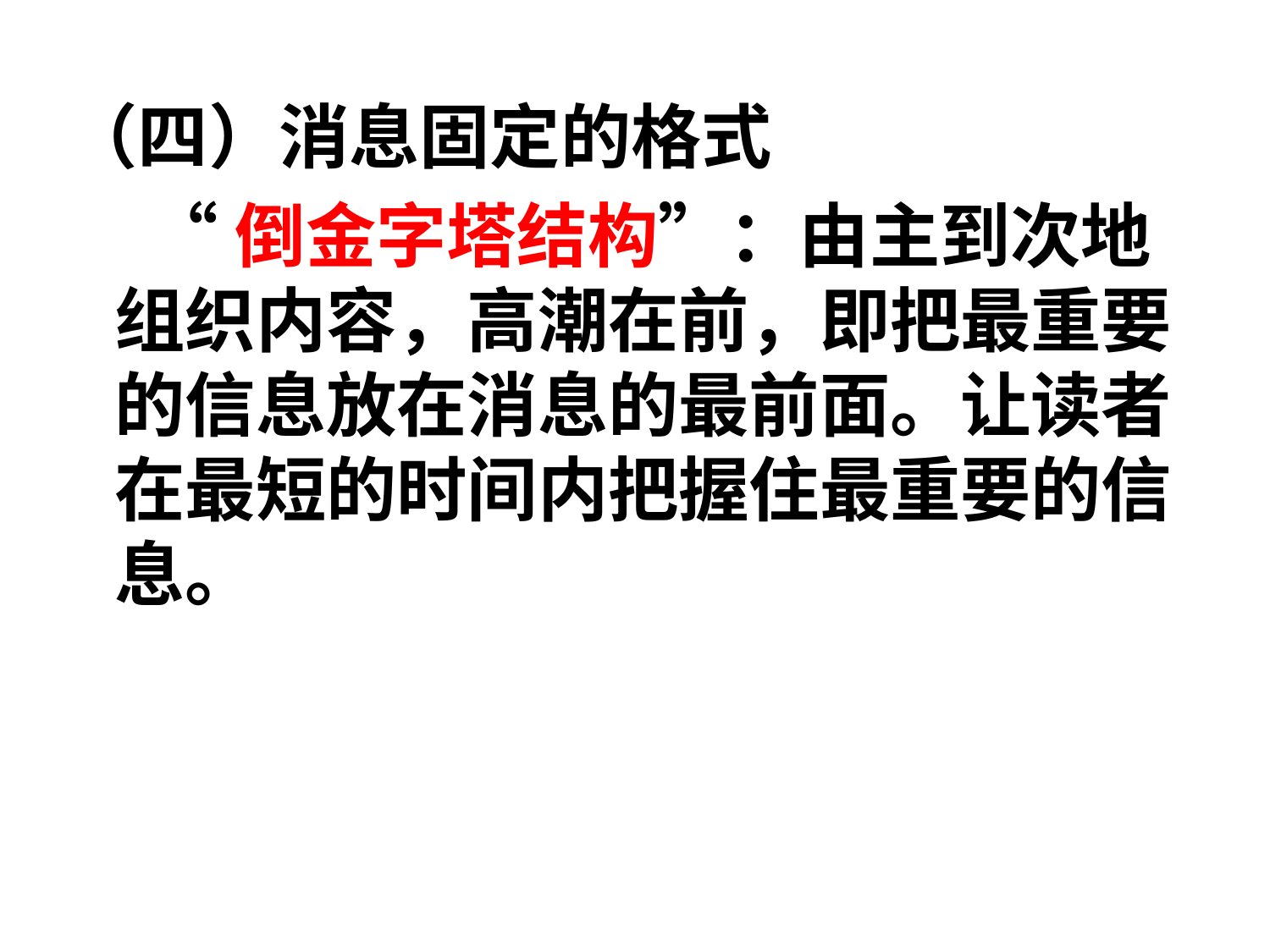

（四）消息固定的格式
     “倒金字塔结构”：由主到次地组织内容，高潮在前，即把最重要的信息放在消息的最前面。让读者在最短的时间内把握住最重要的信息。